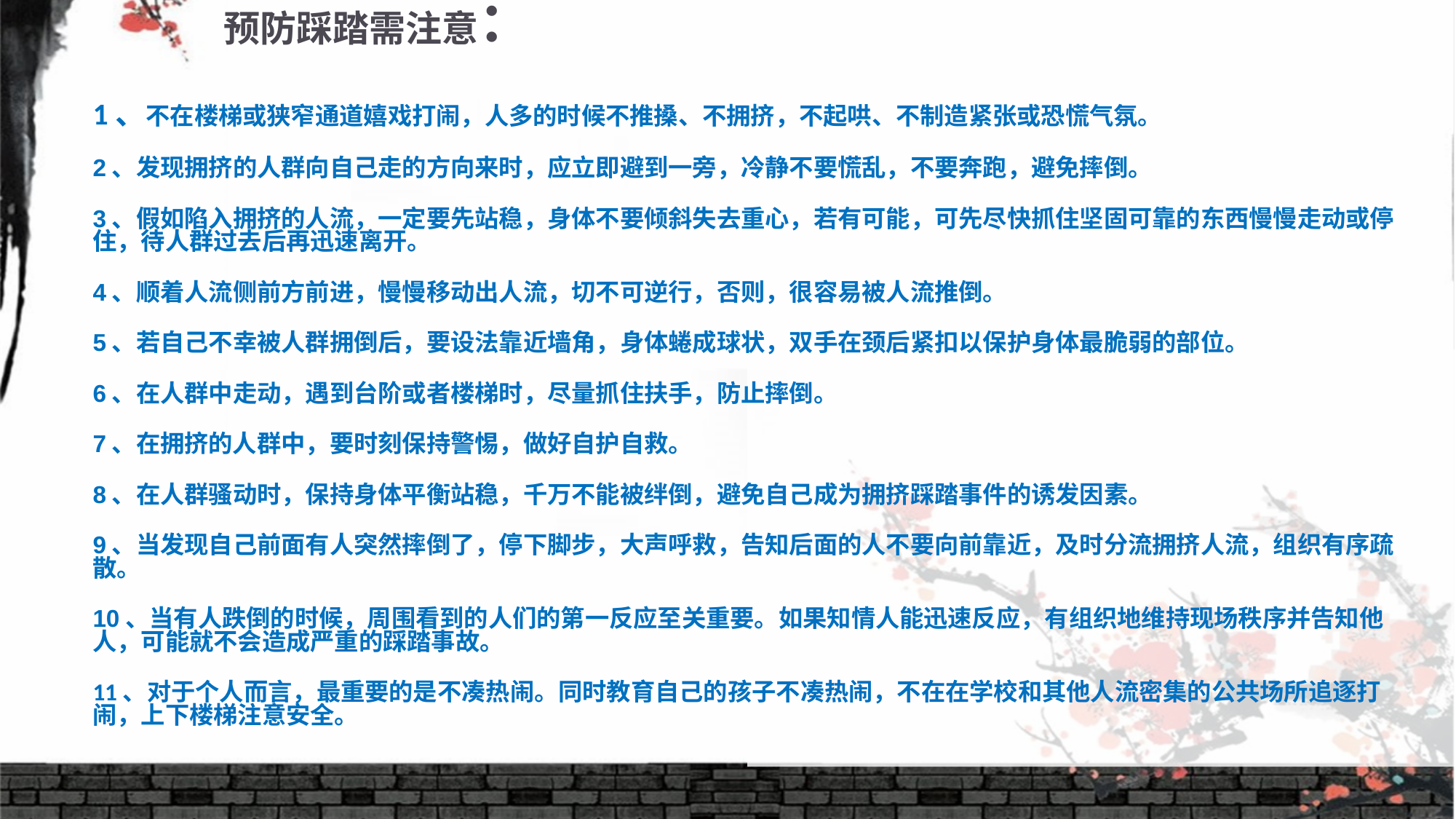

# 预防踩踏需注意：

1、不在楼梯或狭窄通道嬉戏打闹，人多的时候不推搡、不拥挤，不起哄、不制造紧张或恐慌气氛。
2、发现拥挤的人群向自己走的方向来时，应立即避到一旁，冷静不要慌乱，不要奔跑，避免摔倒。
3、假如陷入拥挤的人流，一定要先站稳，身体不要倾斜失去重心，若有可能，可先尽快抓住坚固可靠的东西慢慢走动或停住，待人群过去后再迅速离开。
4、顺着人流侧前方前进，慢慢移动出人流，切不可逆行，否则，很容易被人流推倒。
5、若自己不幸被人群拥倒后，要设法靠近墙角，身体蜷成球状，双手在颈后紧扣以保护身体最脆弱的部位。
6、在人群中走动，遇到台阶或者楼梯时，尽量抓住扶手，防止摔倒。
7、在拥挤的人群中，要时刻保持警惕，做好自护自救。
8、在人群骚动时，保持身体平衡站稳，千万不能被绊倒，避免自己成为拥挤踩踏事件的诱发因素。
9、当发现自己前面有人突然摔倒了，停下脚步，大声呼救，告知后面的人不要向前靠近，及时分流拥挤人流，组织有序疏散。
10、当有人跌倒的时候，周围看到的人们的第一反应至关重要。如果知情人能迅速反应，有组织地维持现场秩序并告知他人，可能就不会造成严重的踩踏事故。
11、对于个人而言，最重要的是不凑热闹。同时教育自己的孩子不凑热闹，不在在学校和其他人流密集的公共场所追逐打闹，上下楼梯注意安全。